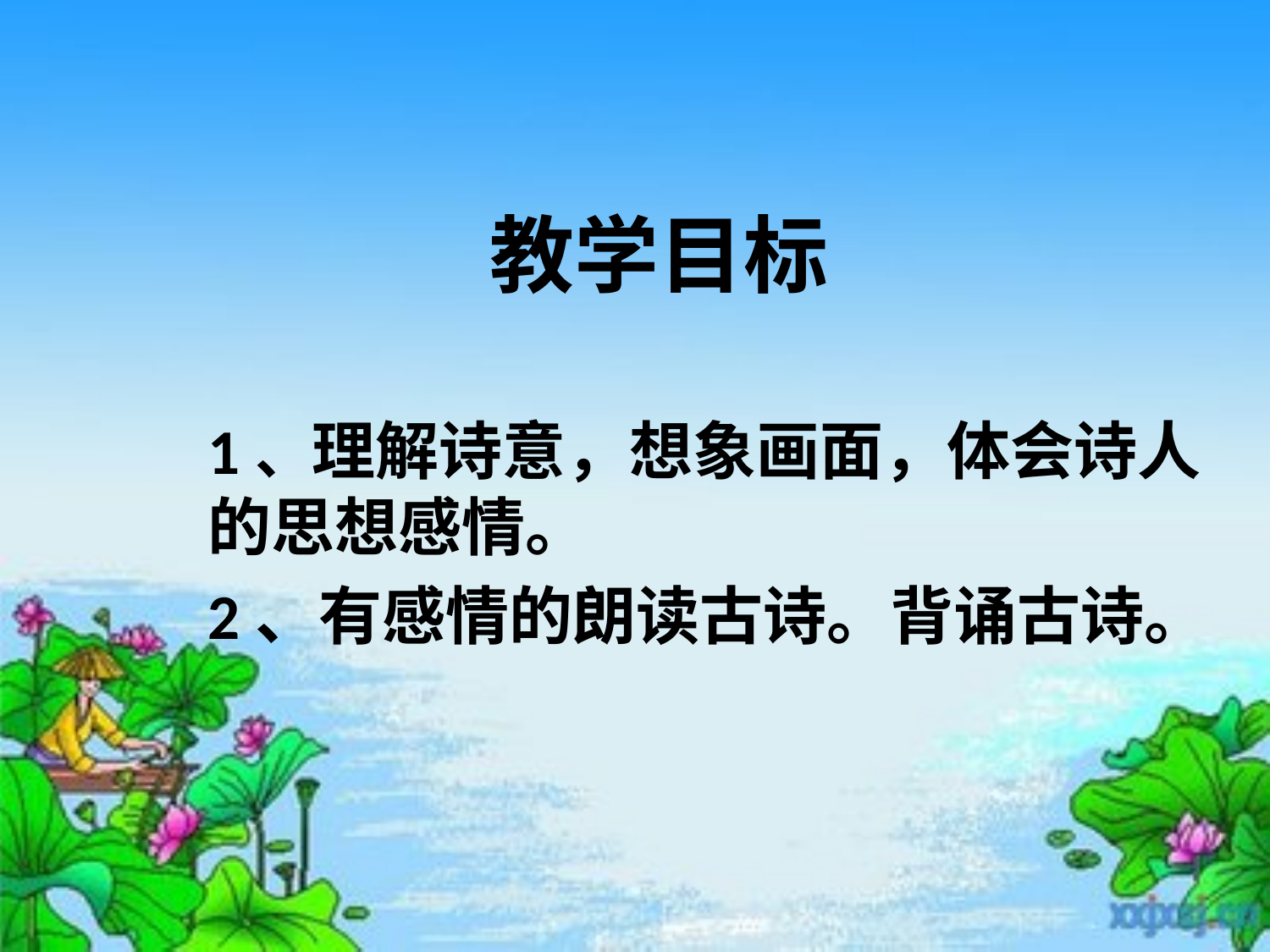

# 教学目标
1、理解诗意，想象画面，体会诗人的思想感情。
2、有感情的朗读古诗。背诵古诗。